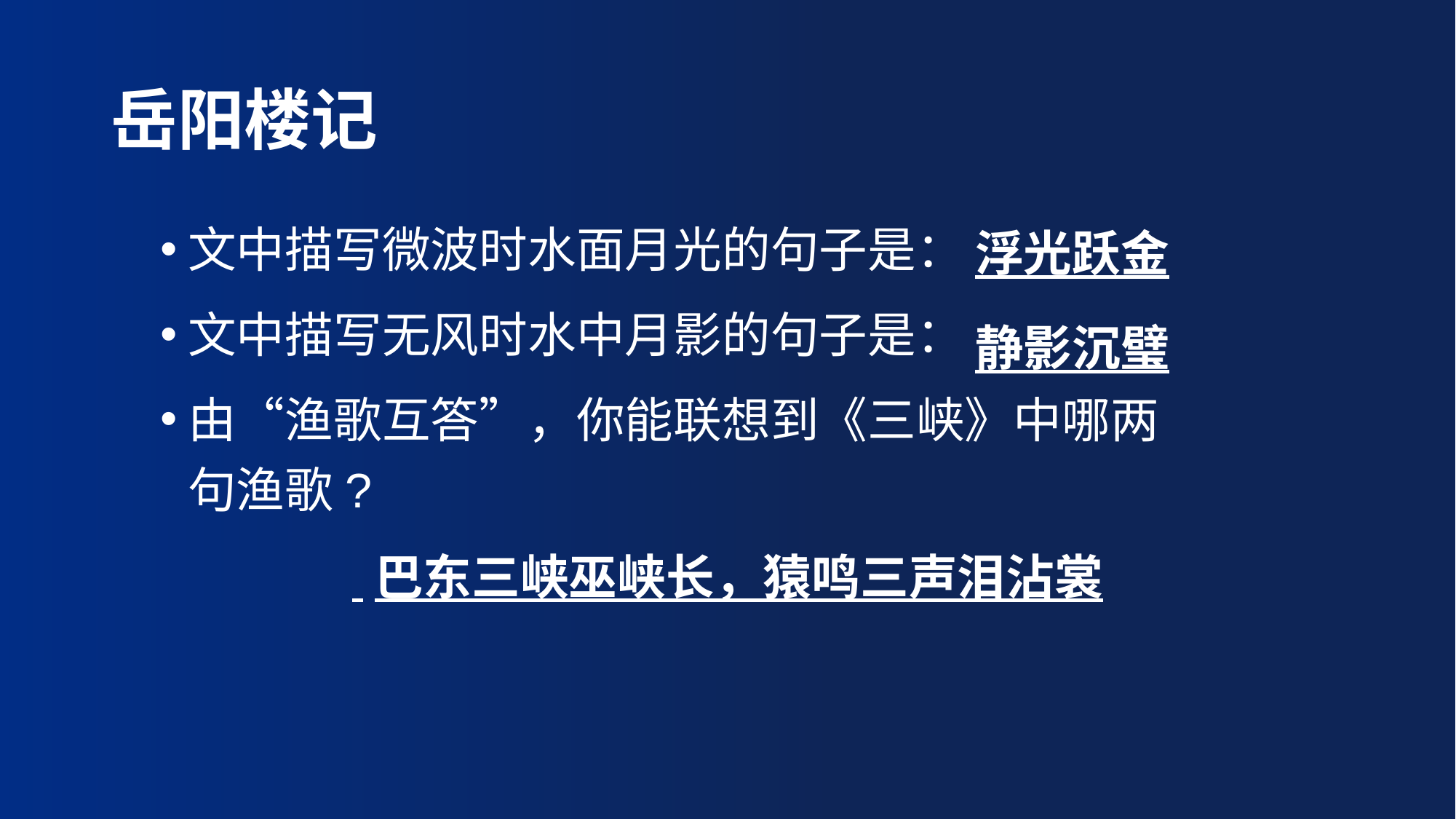

# 岳阳楼记
文中描写微波时水面月光的句子是：
文中描写无风时水中月影的句子是：
由“渔歌互答”，你能联想到《三峡》中哪两句渔歌?

浮光跃金
静影沉璧
 巴东三峡巫峡长，猿鸣三声泪沾裳